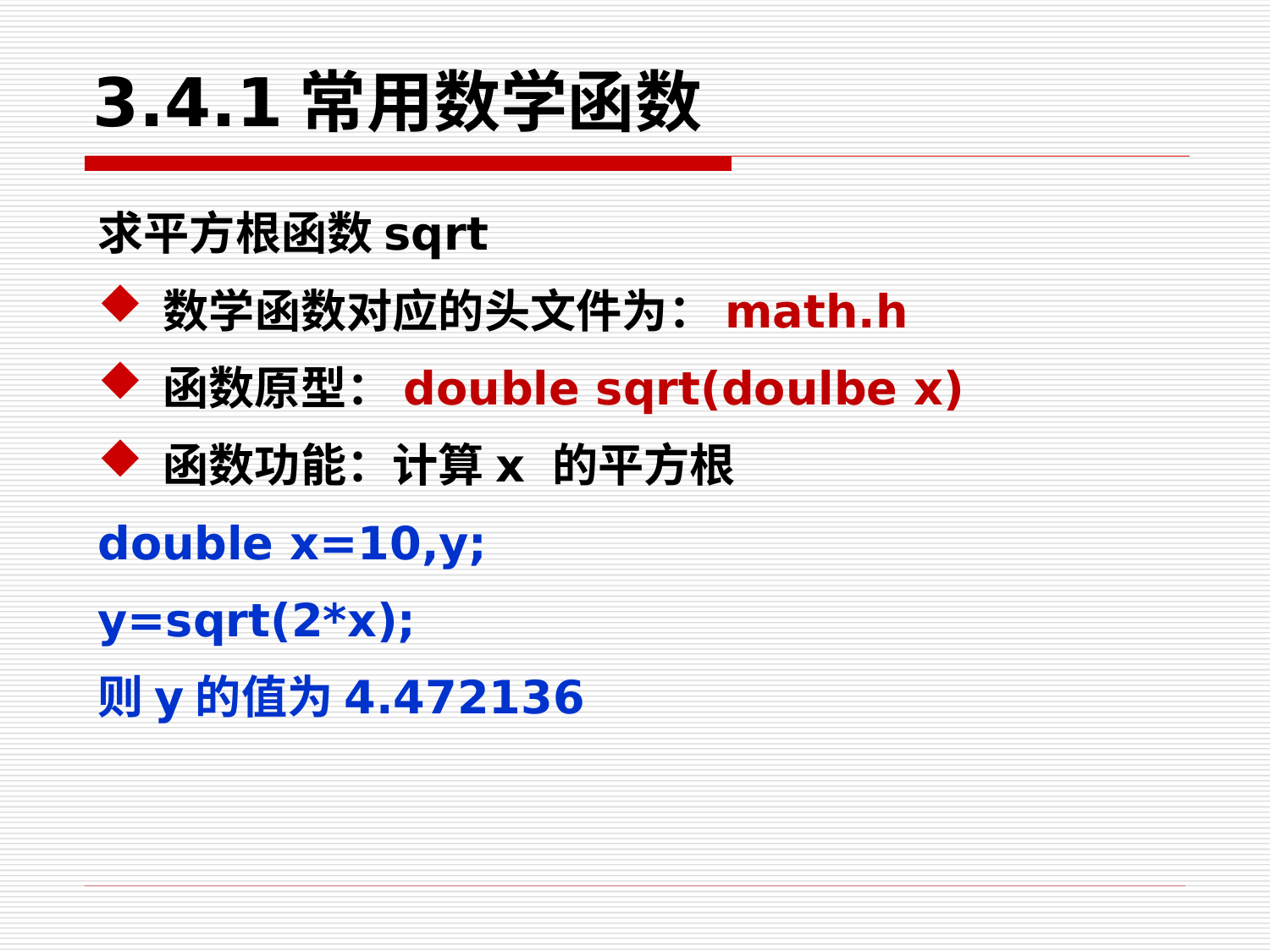

# 3.4.1常用数学函数
求平方根函数sqrt
数学函数对应的头文件为：math.h
函数原型：double sqrt(doulbe x)
函数功能：计算x 的平方根
double x=10,y;
y=sqrt(2*x);
则y的值为4.472136